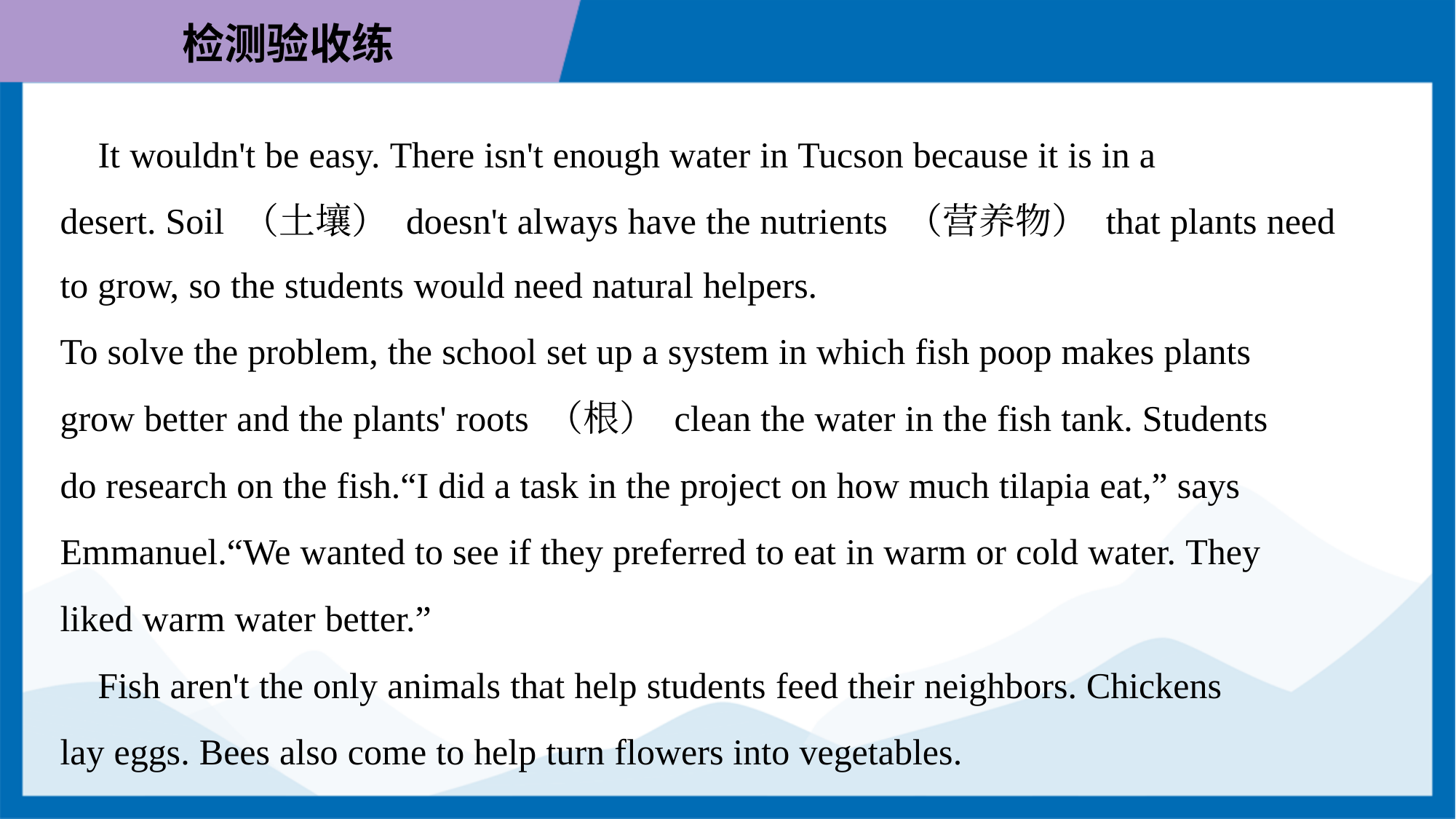

It wouldn't be easy. There isn't enough water in Tucson because it is in a
desert. Soil （土壤） doesn't always have the nutrients （营养物） that plants need
to grow, so the students would need natural helpers.
To solve the problem, the school set up a system in which fish poop makes plants
grow better and the plants' roots （根） clean the water in the fish tank. Students
do research on the fish.“I did a task in the project on how much tilapia eat,” says
Emmanuel.“We wanted to see if they preferred to eat in warm or cold water. They
liked warm water better.”
    Fish aren't the only animals that help students feed their neighbors. Chickens
lay eggs. Bees also come to help turn flowers into vegetables.